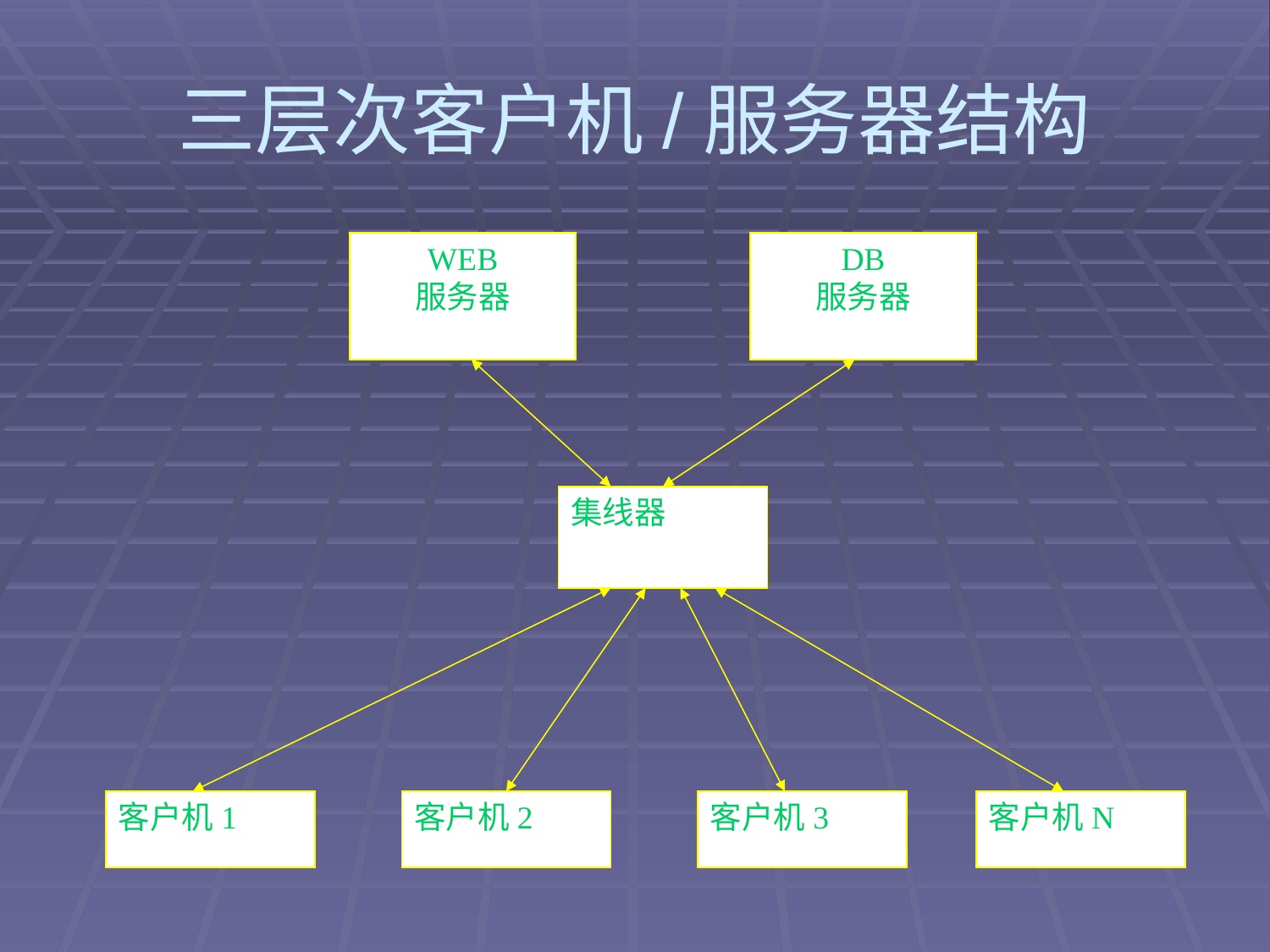

# 三层次客户机/服务器结构
WEB
服务器
DB
服务器
集线器
客户机1
客户机2
客户机3
客户机N